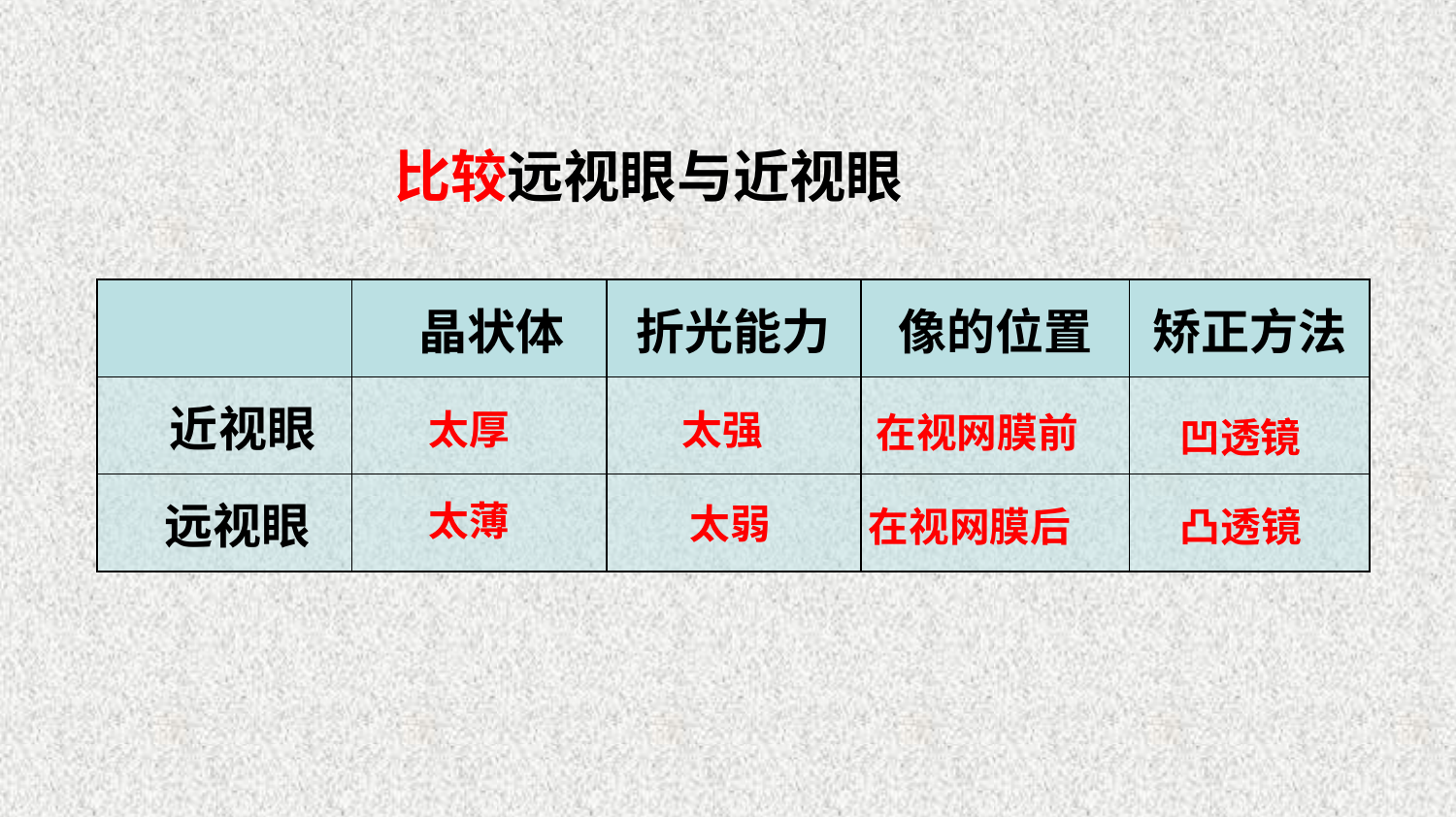

比较远视眼与近视眼
|  | 晶状体 | 折光能力 | 像的位置 | 矫正方法 |
| --- | --- | --- | --- | --- |
| 近视眼 |  |  |  |  |
| 远视眼 |  |  |  |  |
 太厚
太强
 在视网膜前
 凹透镜
 太薄
 太弱
在视网膜后
 凸透镜